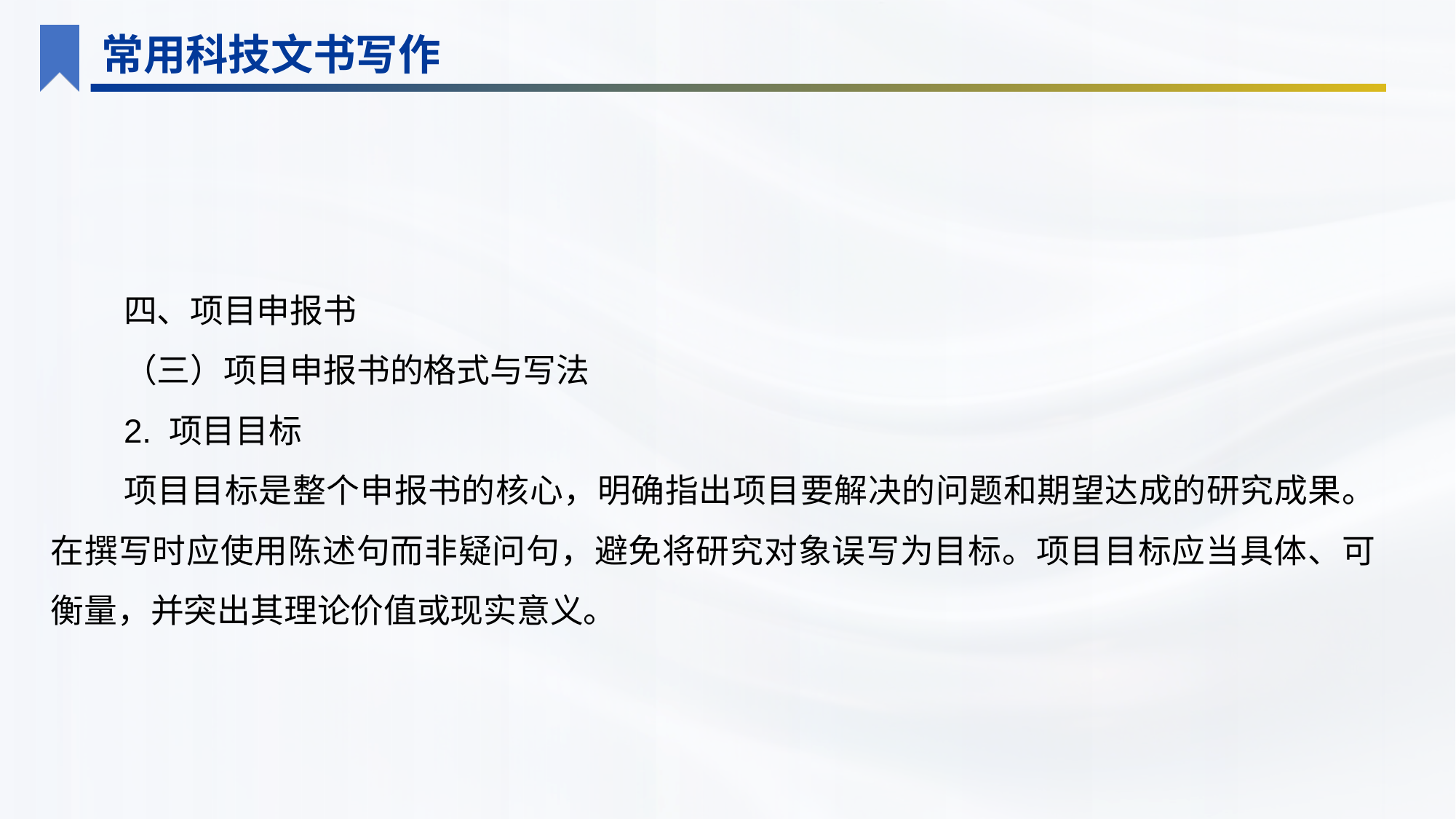

常用科技文书写作
四、项目申报书
（三）项目申报书的格式与写法
2. 项目目标
项目目标是整个申报书的核心，明确指出项目要解决的问题和期望达成的研究成果。在撰写时应使用陈述句而非疑问句，避免将研究对象误写为目标。项目目标应当具体、可衡量，并突出其理论价值或现实意义。